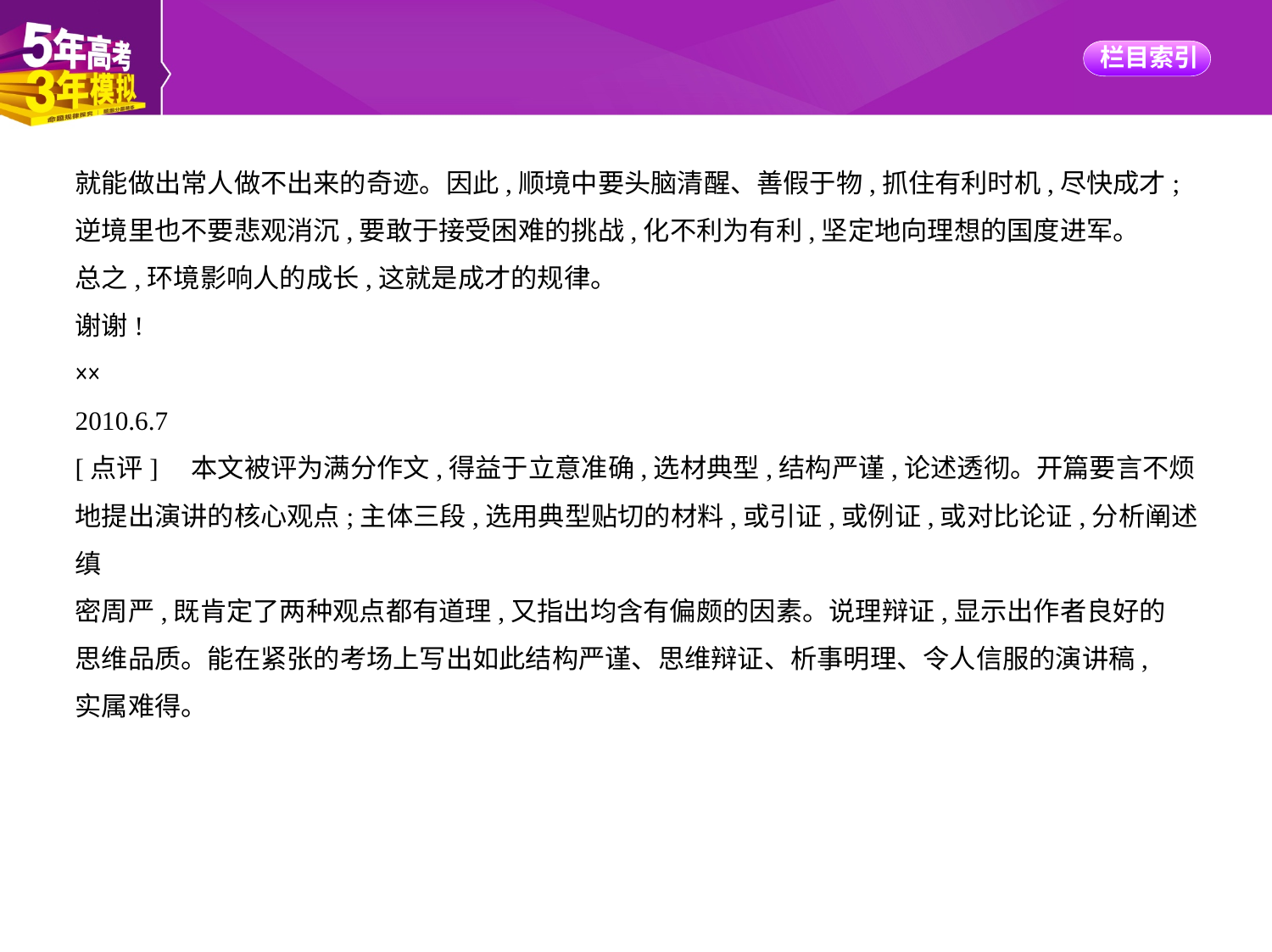

就能做出常人做不出来的奇迹。因此,顺境中要头脑清醒、善假于物,抓住有利时机,尽快成才;
逆境里也不要悲观消沉,要敢于接受困难的挑战,化不利为有利,坚定地向理想的国度进军。
总之,环境影响人的成长,这就是成才的规律。
谢谢!
××
2010.6.7
[点评]　本文被评为满分作文,得益于立意准确,选材典型,结构严谨,论述透彻。开篇要言不烦
地提出演讲的核心观点;主体三段,选用典型贴切的材料,或引证,或例证,或对比论证,分析阐述缜
密周严,既肯定了两种观点都有道理,又指出均含有偏颇的因素。说理辩证,显示出作者良好的
思维品质。能在紧张的考场上写出如此结构严谨、思维辩证、析事明理、令人信服的演讲稿,
实属难得。